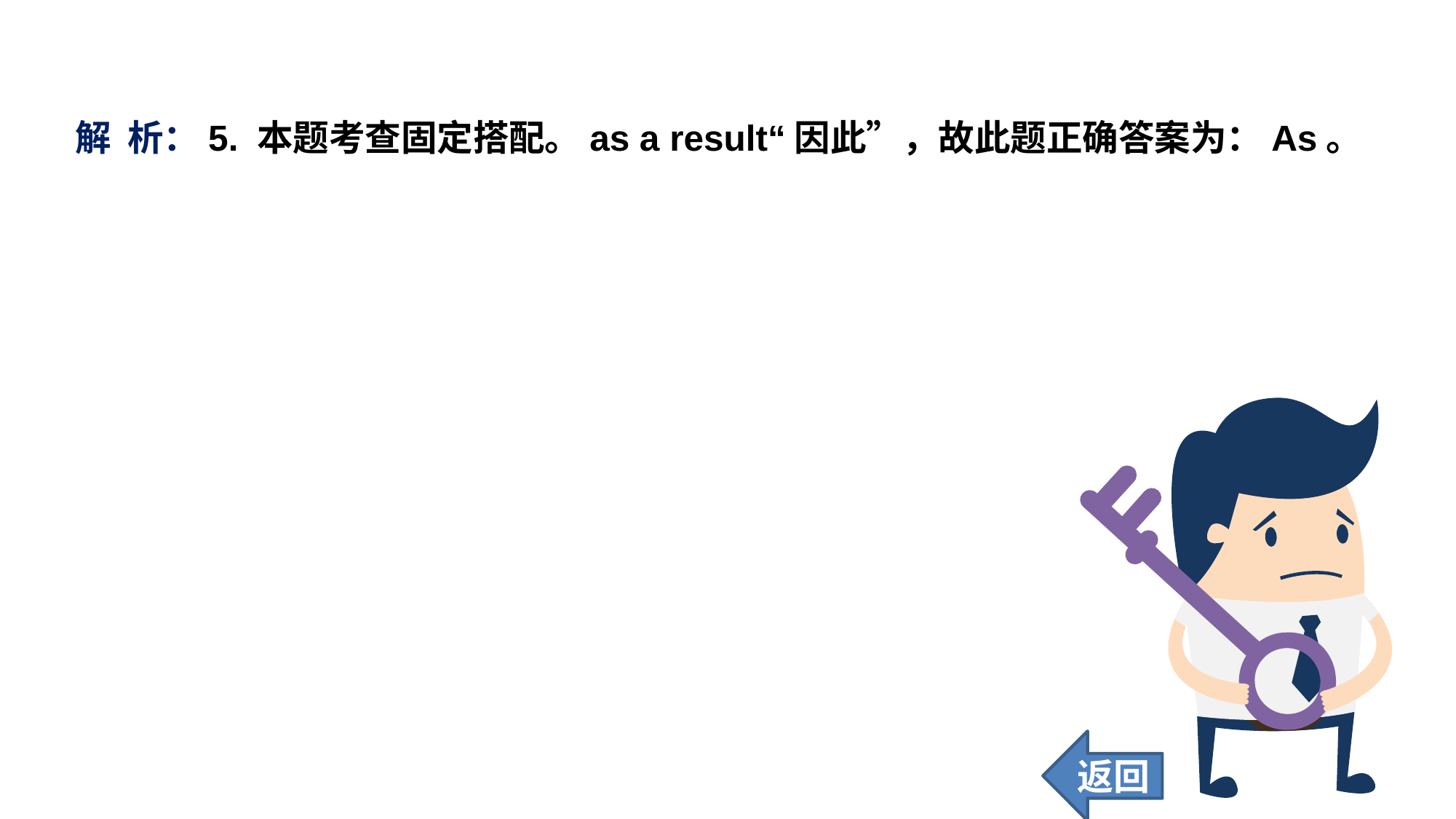

解  析：5. 本题考查固定搭配。as a result“因此”，故此题正确答案为：As。

返回
175